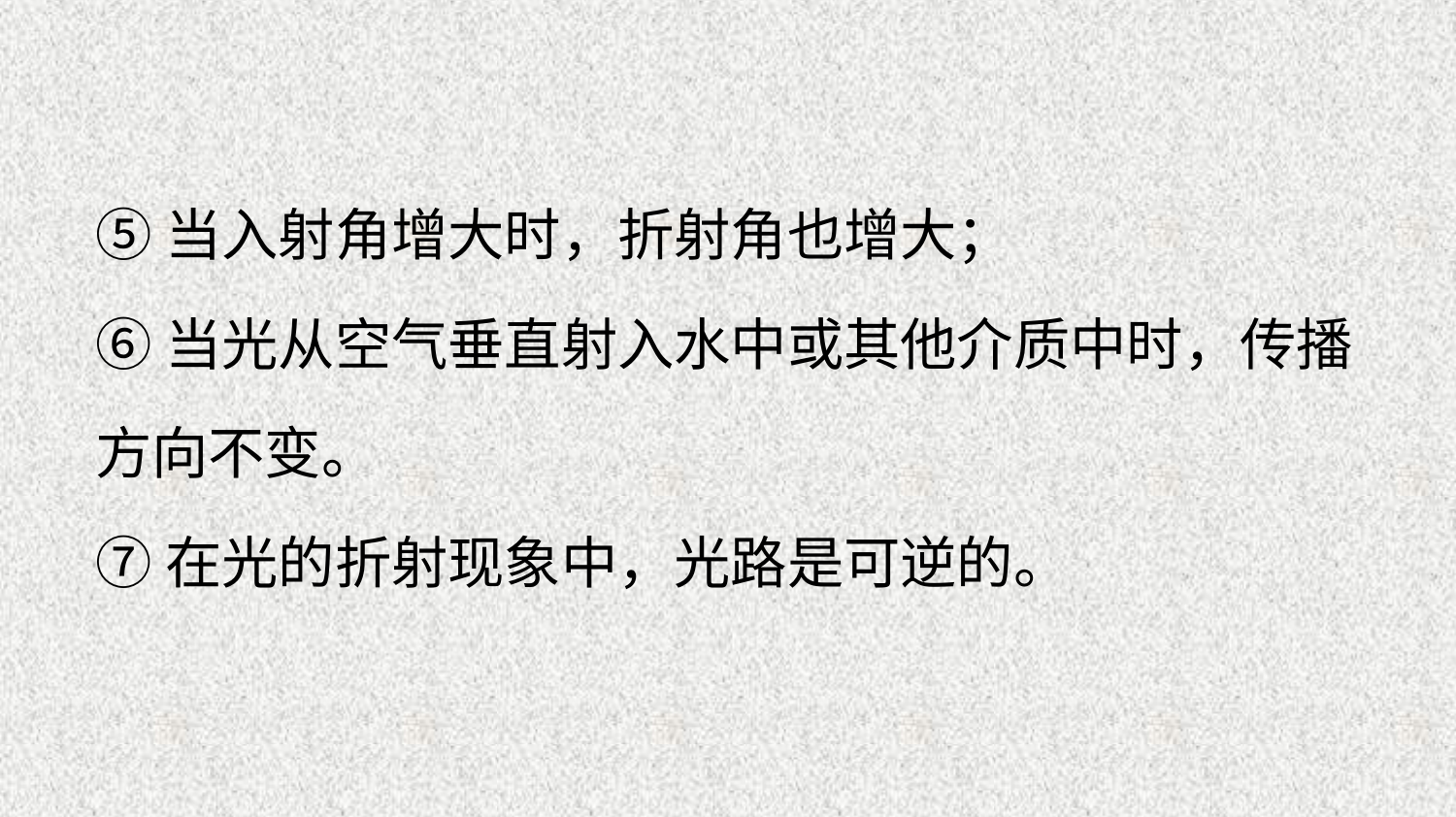

⑤当入射角增大时，折射角也增大；
⑥当光从空气垂直射入水中或其他介质中时，传播方向不变。
⑦在光的折射现象中，光路是可逆的。